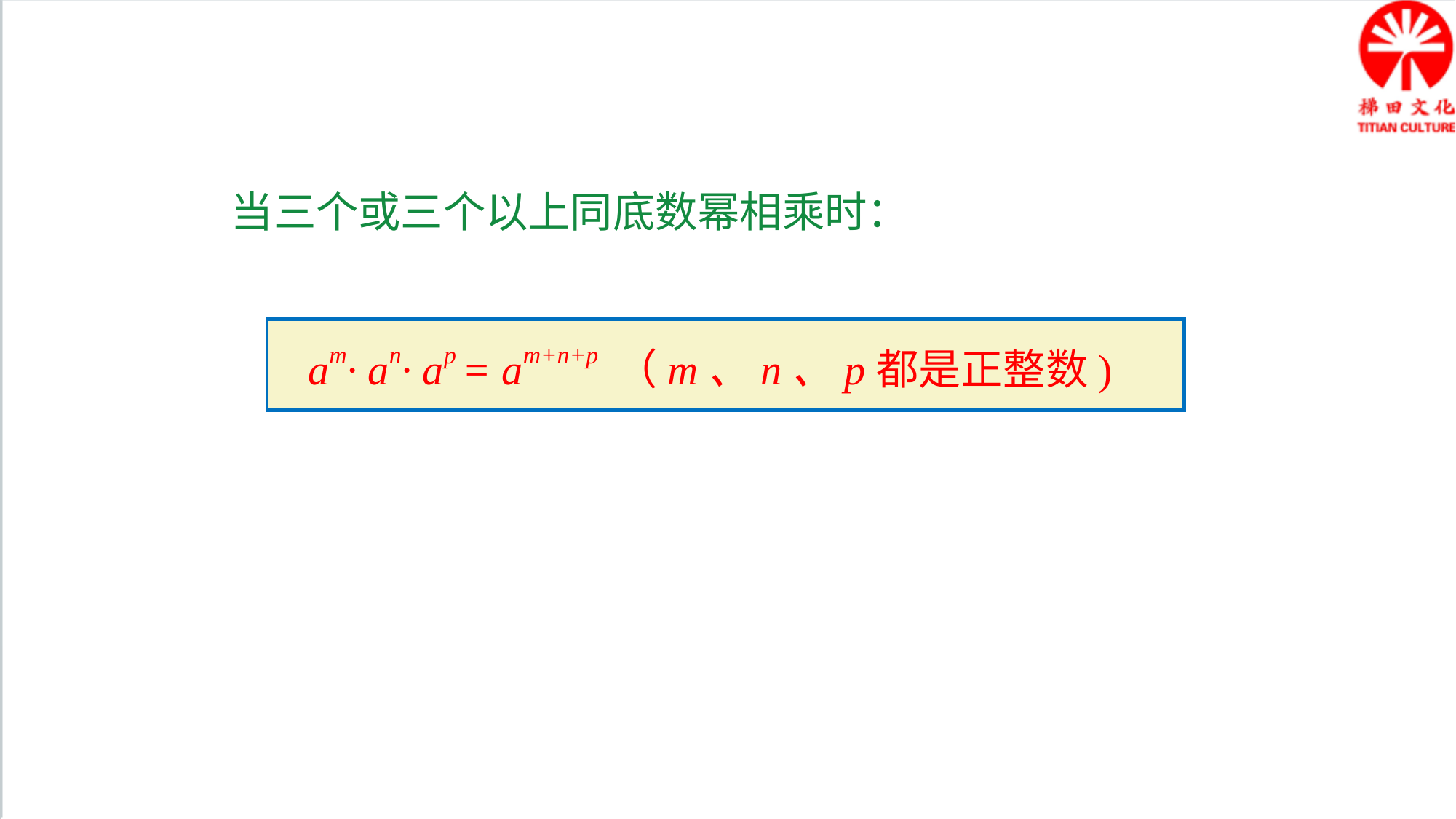

当三个或三个以上同底数幂相乘时：

am· an· ap = am+n+p （m、n、p都是正整数)